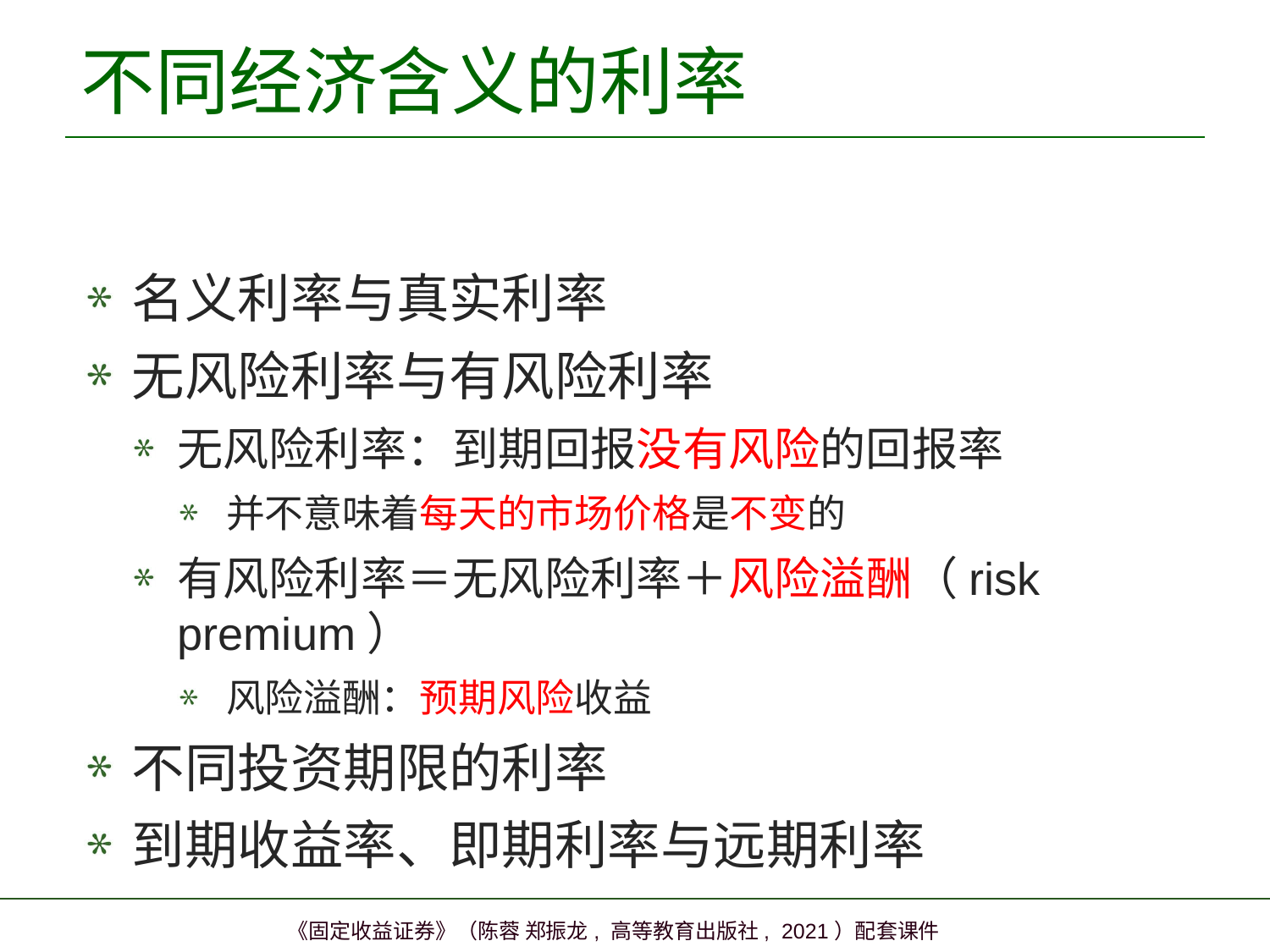

# 不同经济含义的利率
名义利率与真实利率
无风险利率与有风险利率
无风险利率：到期回报没有风险的回报率
并不意味着每天的市场价格是不变的
有风险利率＝无风险利率＋风险溢酬（risk premium）
风险溢酬：预期风险收益
不同投资期限的利率
到期收益率、即期利率与远期利率